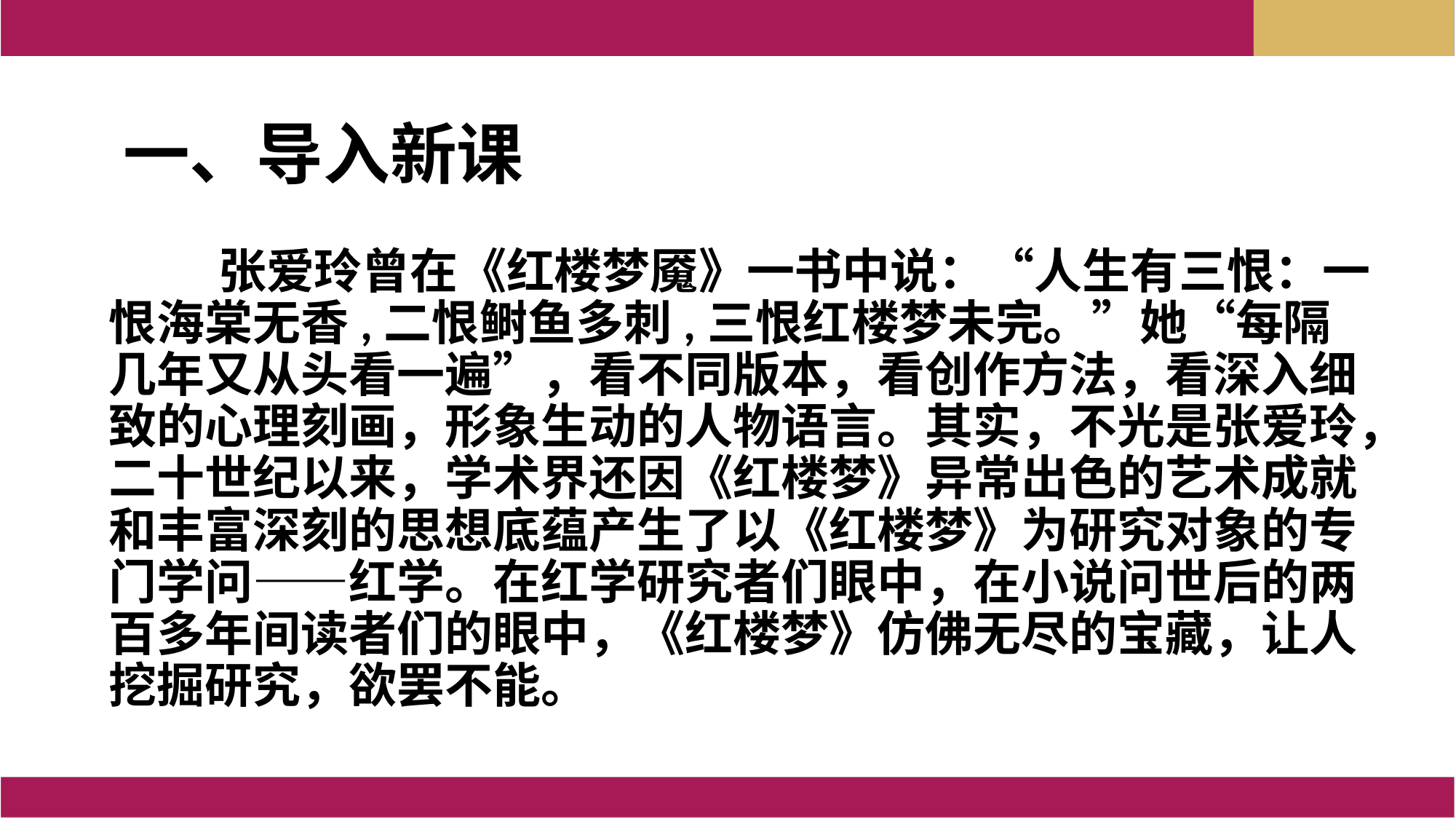

一、导入新课

         张爱玲曾在《红楼梦魇》一书中说：“人生有三恨：一恨海棠无香,二恨鲥鱼多刺,三恨红楼梦未完。”她“每隔几年又从头看一遍”，看不同版本，看创作方法，看深入细致的心理刻画，形象生动的人物语言。其实，不光是张爱玲，二十世纪以来，学术界还因《红楼梦》异常出色的艺术成就和丰富深刻的思想底蕴产生了以《红楼梦》为研究对象的专门学问——红学。在红学研究者们眼中，在小说问世后的两百多年间读者们的眼中，《红楼梦》仿佛无尽的宝藏，让人挖掘研究，欲罢不能。